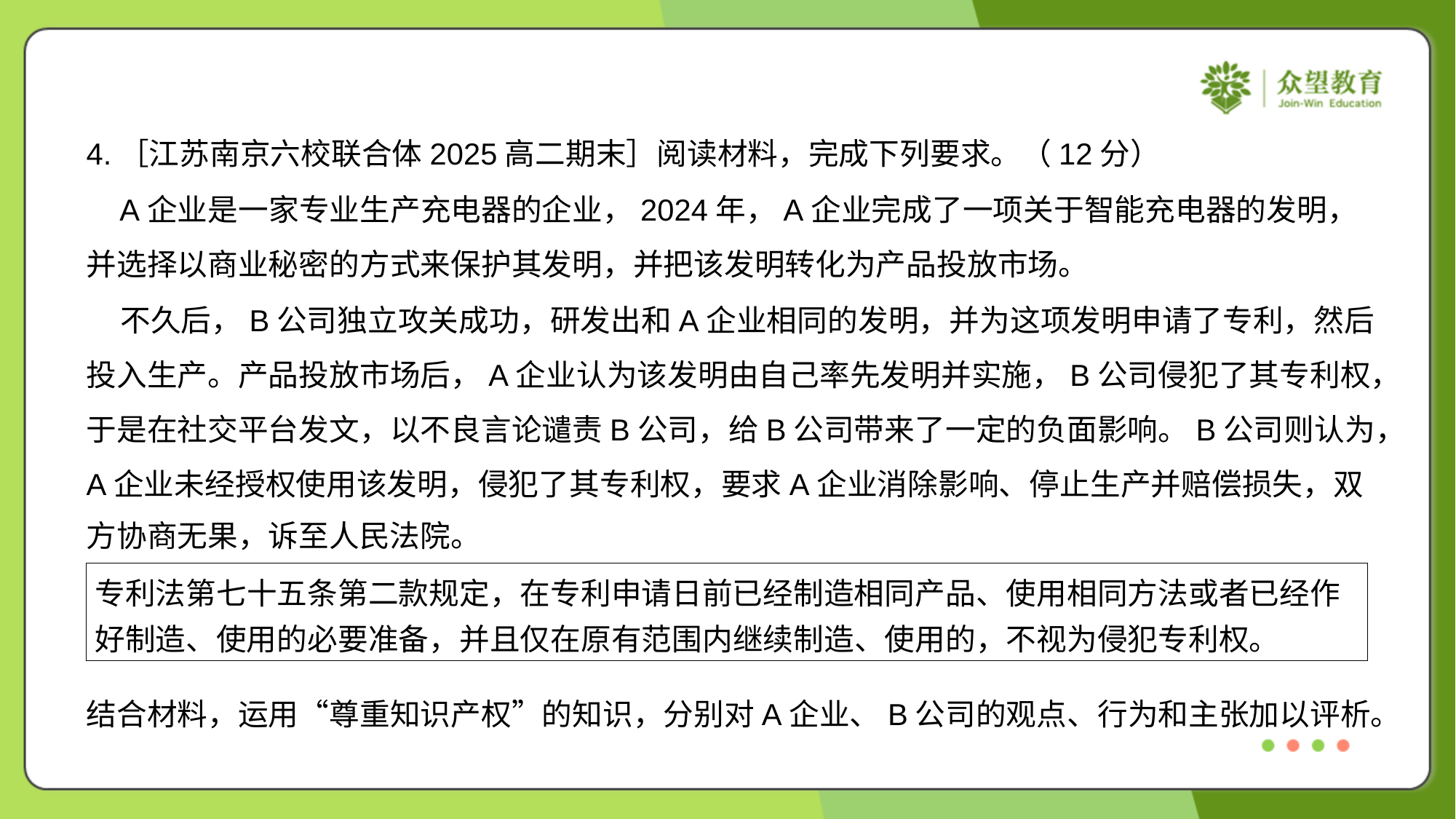

4.［江苏南京六校联合体2025高二期末］阅读材料，完成下列要求。（12分）
    A企业是一家专业生产充电器的企业，2024年，A企业完成了一项关于智能充电器的发明，
并选择以商业秘密的方式来保护其发明，并把该发明转化为产品投放市场。
    不久后，B公司独立攻关成功，研发出和A企业相同的发明，并为这项发明申请了专利，然后
投入生产。产品投放市场后，A企业认为该发明由自己率先发明并实施，B公司侵犯了其专利权，
于是在社交平台发文，以不良言论谴责B公司，给B公司带来了一定的负面影响。B公司则认为，
A企业未经授权使用该发明，侵犯了其专利权，要求A企业消除影响、停止生产并赔偿损失，双
方协商无果，诉至人民法院。
| 专利法第七十五条第二款规定，在专利申请日前已经制造相同产品、使用相同方法或者已经作 好制造、使用的必要准备，并且仅在原有范围内继续制造、使用的，不视为侵犯专利权。 |
| --- |
结合材料，运用“尊重知识产权”的知识，分别对A企业、B公司的观点、行为和主张加以评析。